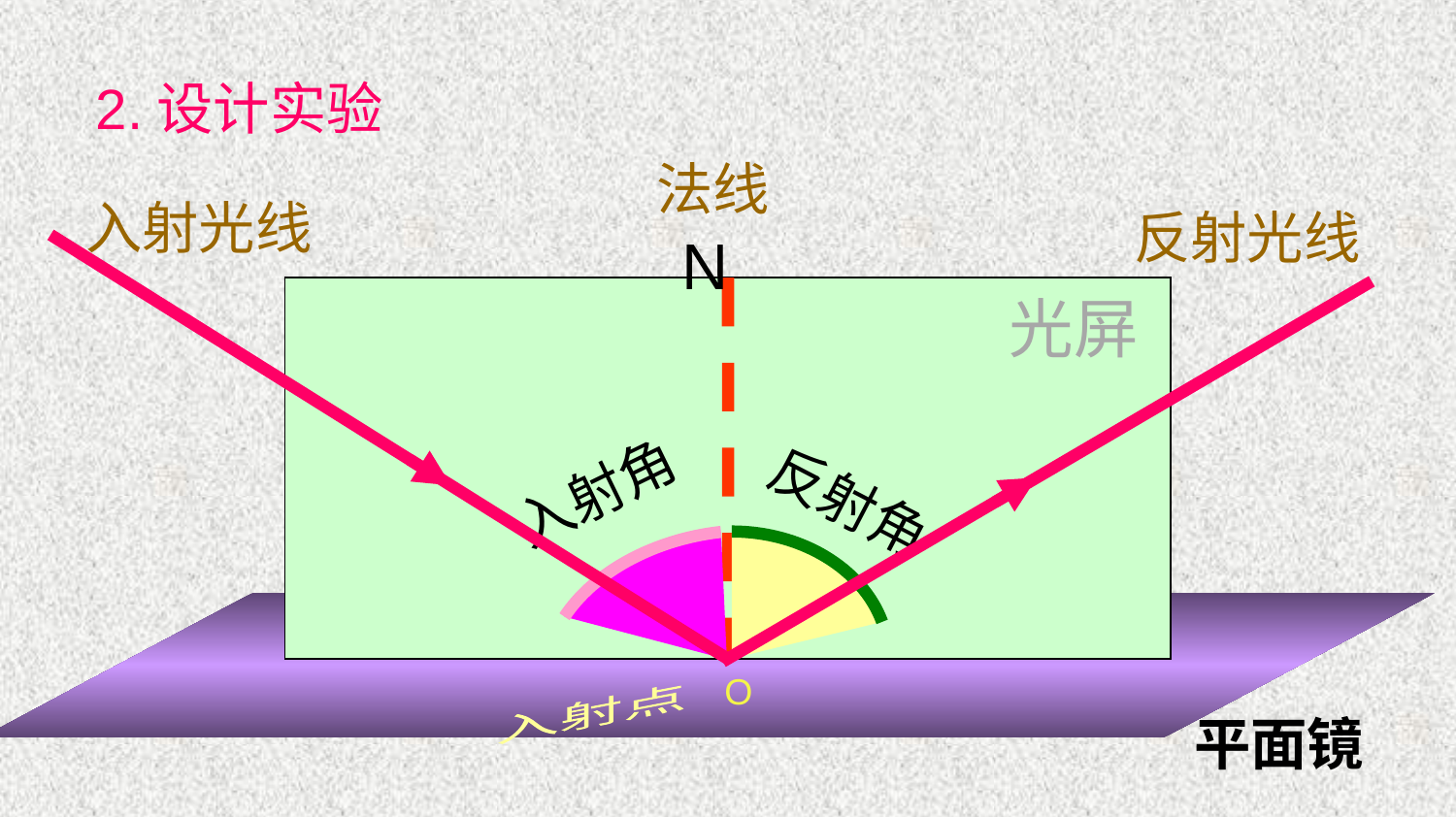

2.设计实验
法线
入射光线
反射光线
N

光屏
入射角

反射角

O
入射点
平面镜